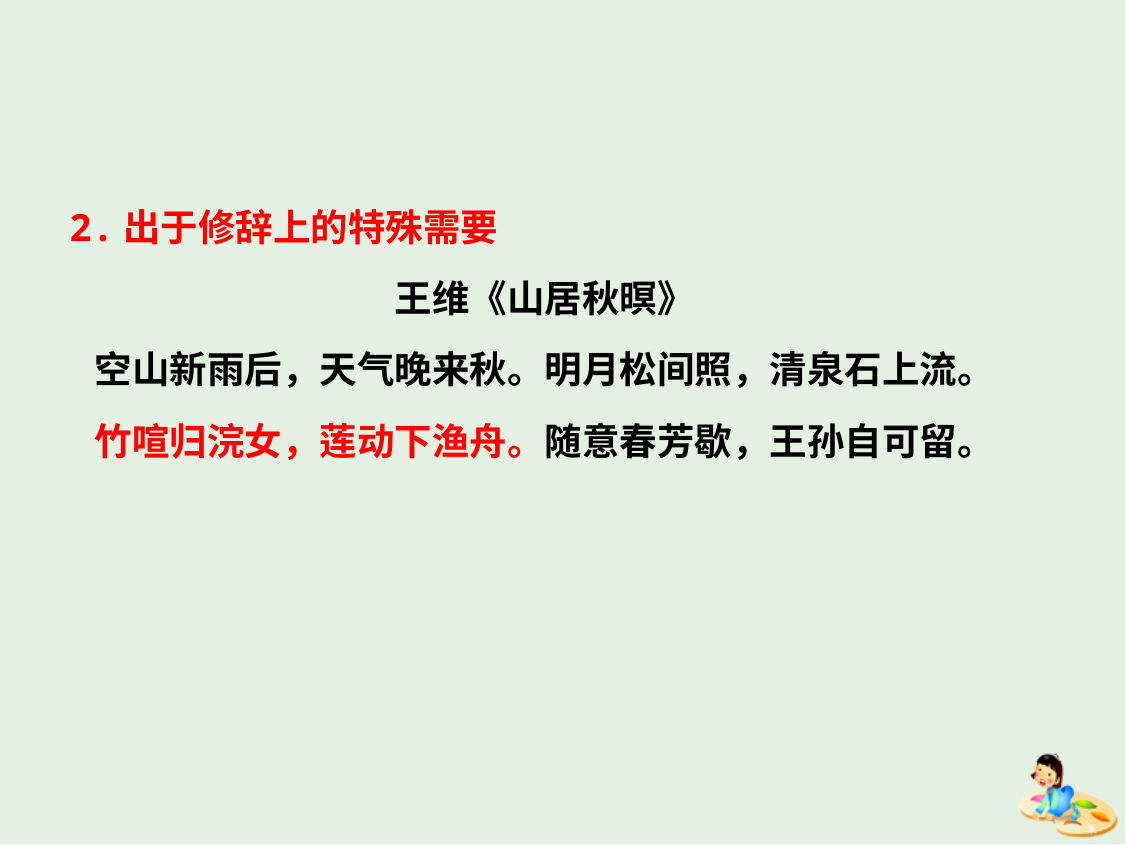

2.出于修辞上的特殊需要
王维《山居秋暝》
空山新雨后，天气晚来秋。明月松间照，清泉石上流。
竹喧归浣女，莲动下渔舟。随意春芳歇，王孙自可留。